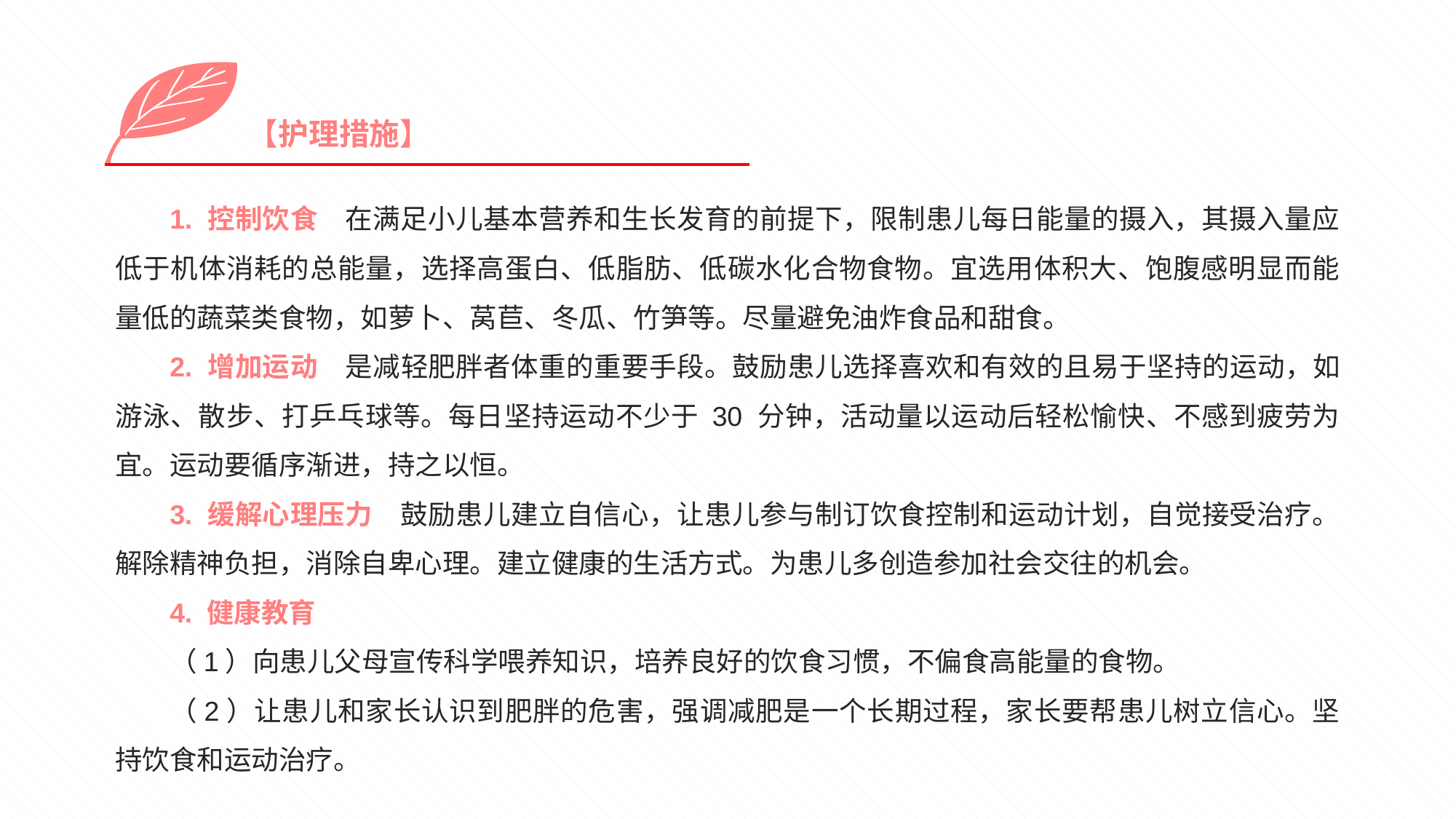

【护理措施】
1. 控制饮食　在满足小儿基本营养和生长发育的前提下，限制患儿每日能量的摄入，其摄入量应低于机体消耗的总能量，选择高蛋白、低脂肪、低碳水化合物食物。宜选用体积大、饱腹感明显而能量低的蔬菜类食物，如萝卜、莴苣、冬瓜、竹笋等。尽量避免油炸食品和甜食。
2. 增加运动　是减轻肥胖者体重的重要手段。鼓励患儿选择喜欢和有效的且易于坚持的运动，如游泳、散步、打乒乓球等。每日坚持运动不少于 30 分钟，活动量以运动后轻松愉快、不感到疲劳为宜。运动要循序渐进，持之以恒。
3. 缓解心理压力　鼓励患儿建立自信心，让患儿参与制订饮食控制和运动计划，自觉接受治疗。解除精神负担，消除自卑心理。建立健康的生活方式。为患儿多创造参加社会交往的机会。
4. 健康教育
（1）向患儿父母宣传科学喂养知识，培养良好的饮食习惯，不偏食高能量的食物。
（2）让患儿和家长认识到肥胖的危害，强调减肥是一个长期过程，家长要帮患儿树立信心。坚持饮食和运动治疗。